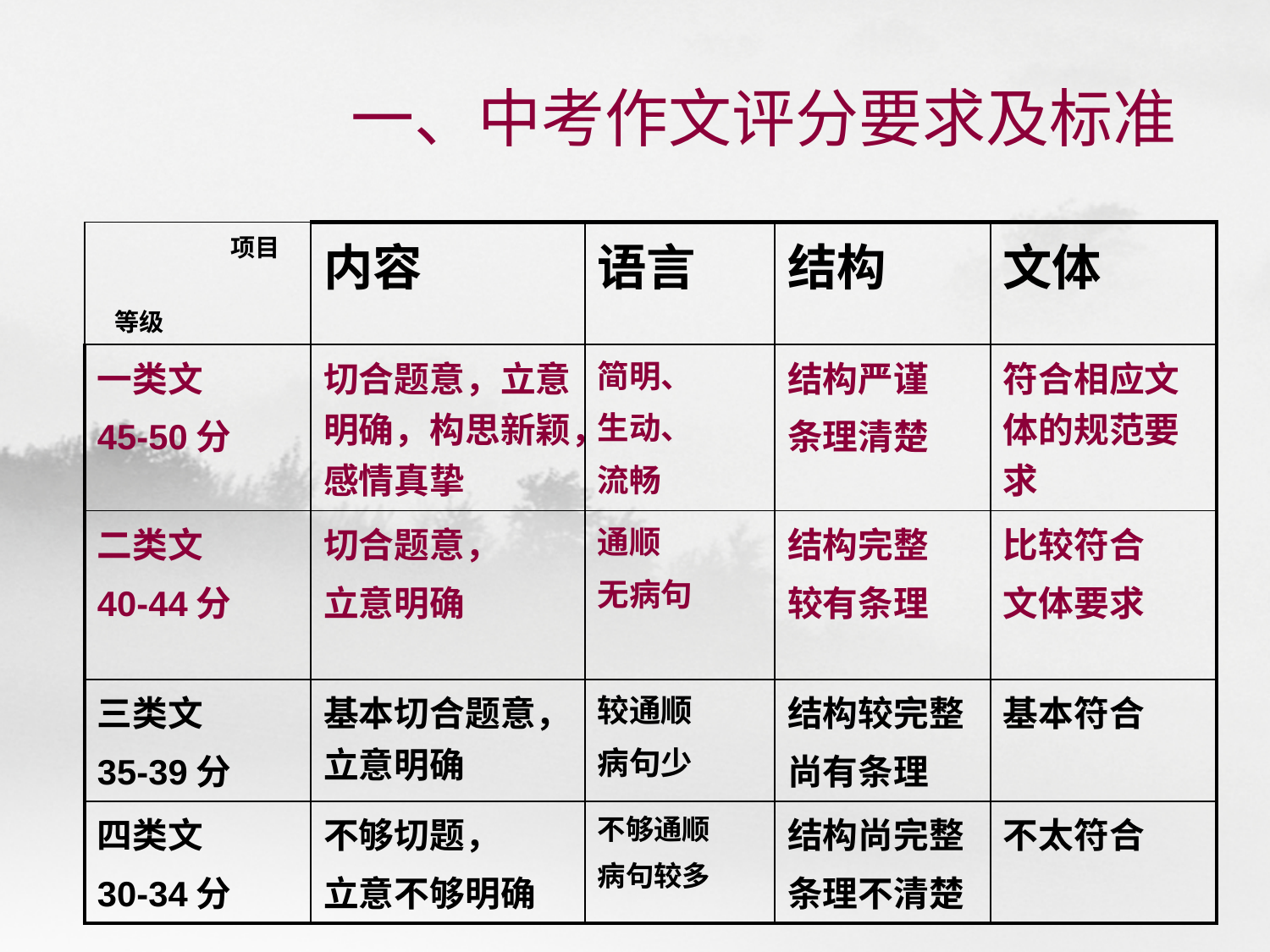

# 一、中考作文评分要求及标准
| 项目 等级 | 内容 | 语言 | 结构 | 文体 |
| --- | --- | --- | --- | --- |
| 一类文 45-50分 | 切合题意，立意明确，构思新颖，感情真挚 | 简明、 生动、 流畅 | 结构严谨 条理清楚 | 符合相应文体的规范要求 |
| 二类文 40-44分 | 切合题意， 立意明确 | 通顺 无病句 | 结构完整 较有条理 | 比较符合 文体要求 |
| 三类文 35-39分 | 基本切合题意，立意明确 | 较通顺 病句少 | 结构较完整 尚有条理 | 基本符合 |
| 四类文 30-34分 | 不够切题， 立意不够明确 | 不够通顺 病句较多 | 结构尚完整 条理不清楚 | 不太符合 |